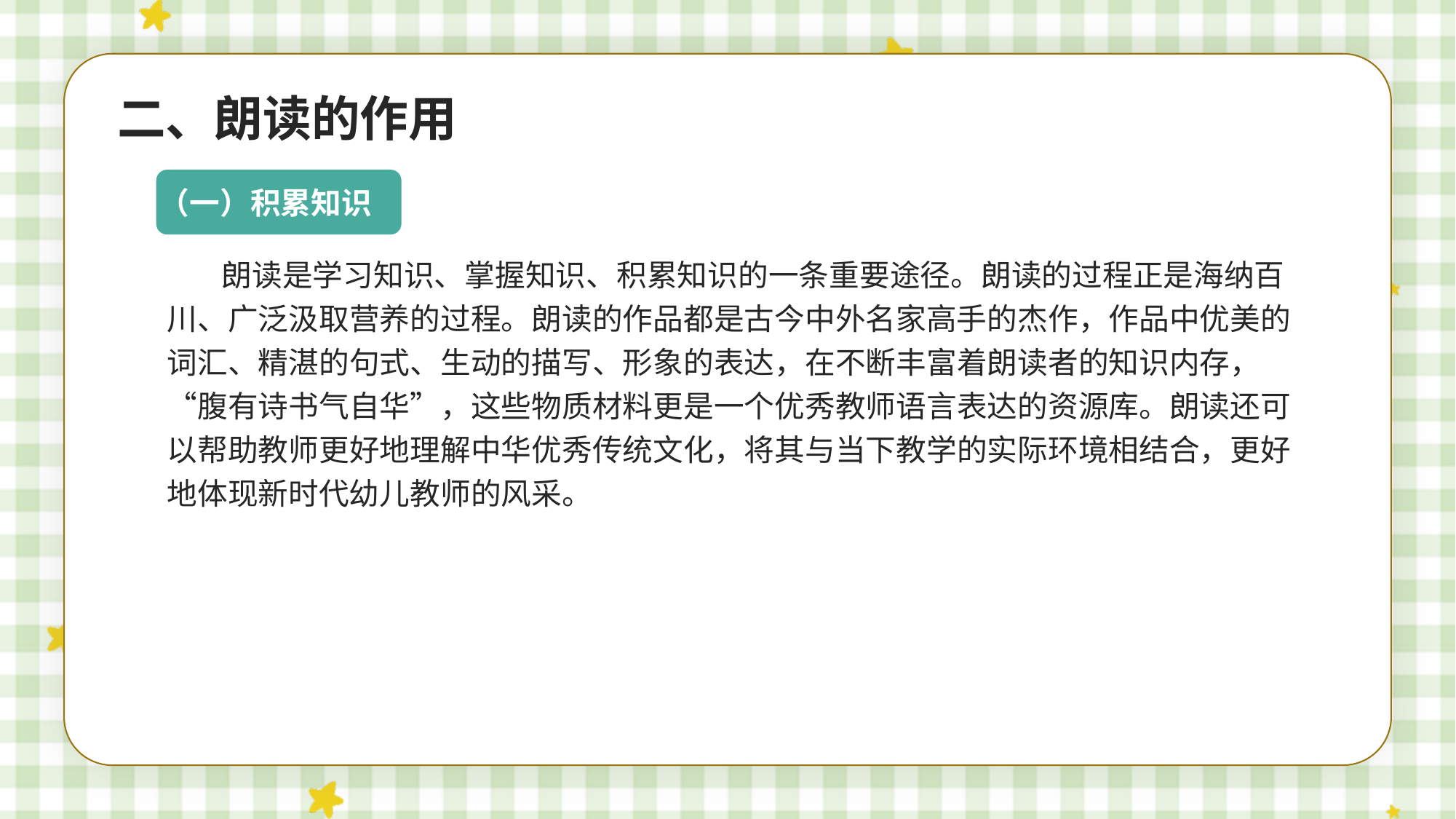

二、朗读的作用
（一）积累知识
朗读是学习知识、掌握知识、积累知识的一条重要途径。朗读的过程正是海纳百川、广泛汲取营养的过程。朗读的作品都是古今中外名家高手的杰作，作品中优美的词汇、精湛的句式、生动的描写、形象的表达，在不断丰富着朗读者的知识内存，“腹有诗书气自华”，这些物质材料更是一个优秀教师语言表达的资源库。朗读还可以帮助教师更好地理解中华优秀传统文化，将其与当下教学的实际环境相结合，更好地体现新时代幼儿教师的风采。